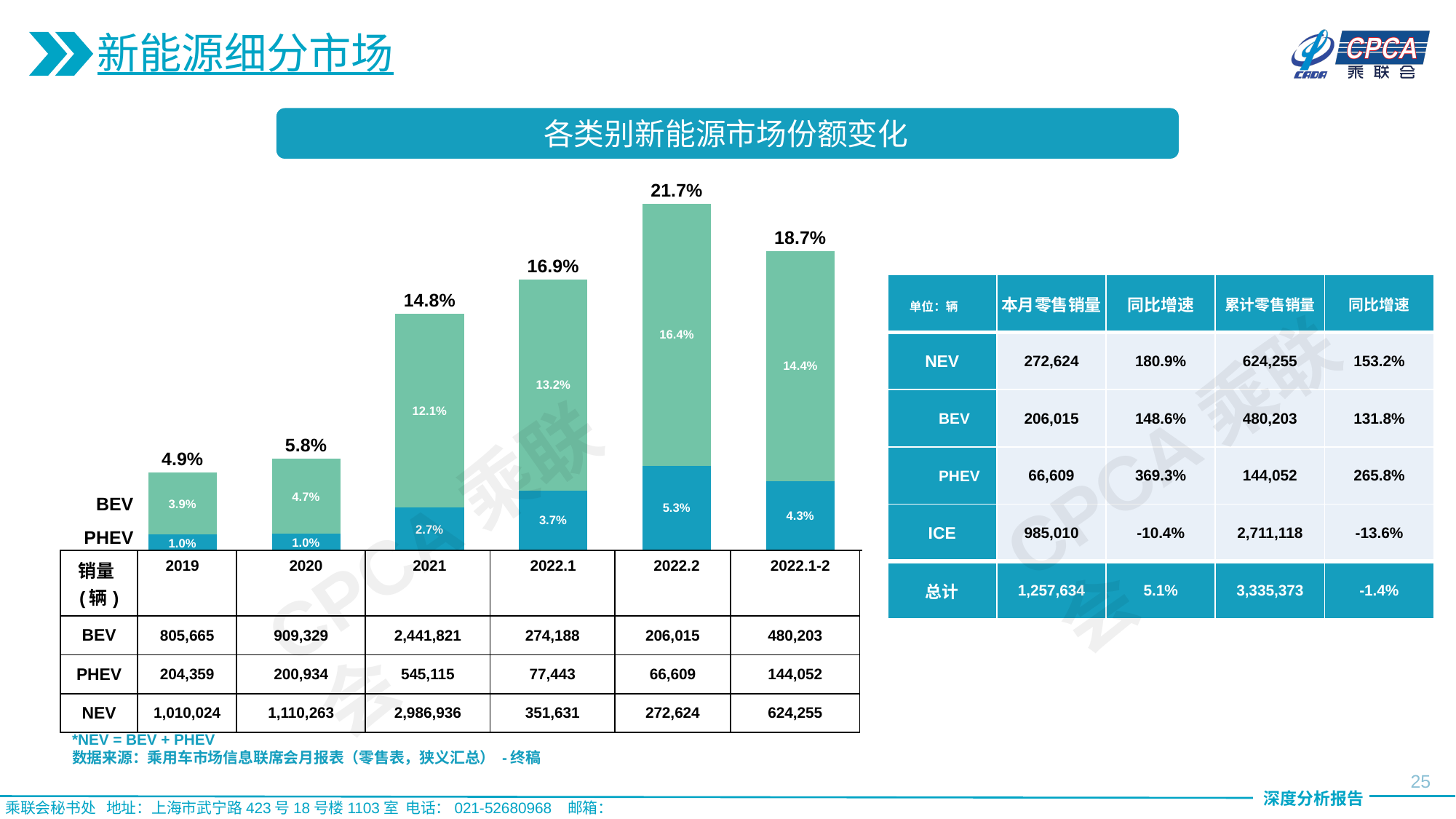

新能源细分市场

各类别新能源市场份额变化
21.7%

### Chart

| Category |  |  |
|---|---|---|
18.7%
16.9%
| 单位：辆 | 本月零售销量 | 同比增速 | 累计零售销量 | 同比增速 |
| --- | --- | --- | --- | --- |
| NEV | 272,624 | 180.9% | 624,255 | 153.2% |
| BEV | 206,015 | 148.6% | 480,203 | 131.8% |
| PHEV | 66,609 | 369.3% | 144,052 | 265.8% |
| ICE | 985,010 | -10.4% | 2,711,118 | -13.6% |
| 总计 | 1,257,634 | 5.1% | 3,335,373 | -1.4% |
14.8%
16.4%
14.4%
CPCA乘联会
13.2%
12.1%
5.8%
4.9%
CPCA乘联会
4.7%
BEV
3.9%
5.3%
4.3%
3.7%
2.7%
PHEV
1.0%
1.0%
| 销量(辆) |  |  |  |  |  |  |
| --- | --- | --- | --- | --- | --- | --- |
| BEV | 805,665 | 909,329 | 2,441,821 | 274,188 | 206,015 | 480,203 |
| PHEV | 204,359 | 200,934 | 545,115 | 77,443 | 66,609 | 144,052 |
| NEV | 1,010,024 | 1,110,263 | 2,986,936 | 351,631 | 272,624 | 624,255 |
2019
2020
2021
2022.1
2022.2
2022.1-2
*NEV = BEV + PHEV
数据来源：乘用车市场信息联席会月报表（零售表，狭义汇总） -终稿
25